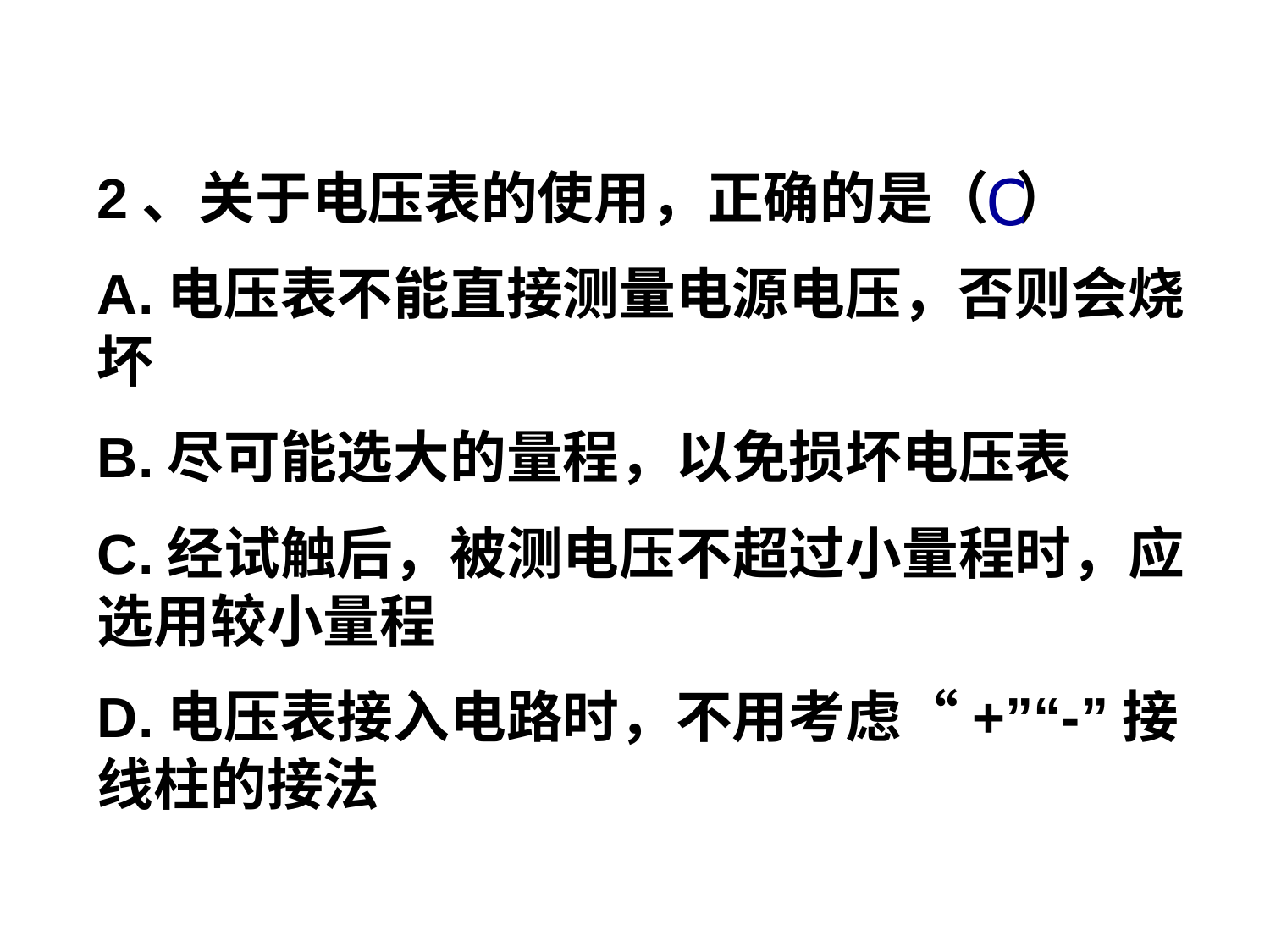

2、关于电压表的使用，正确的是（  ）
A.电压表不能直接测量电源电压，否则会烧坏
B.尽可能选大的量程，以免损坏电压表
C.经试触后，被测电压不超过小量程时，应选用较小量程
D.电压表接入电路时，不用考虑“+”“-”接线柱的接法
C